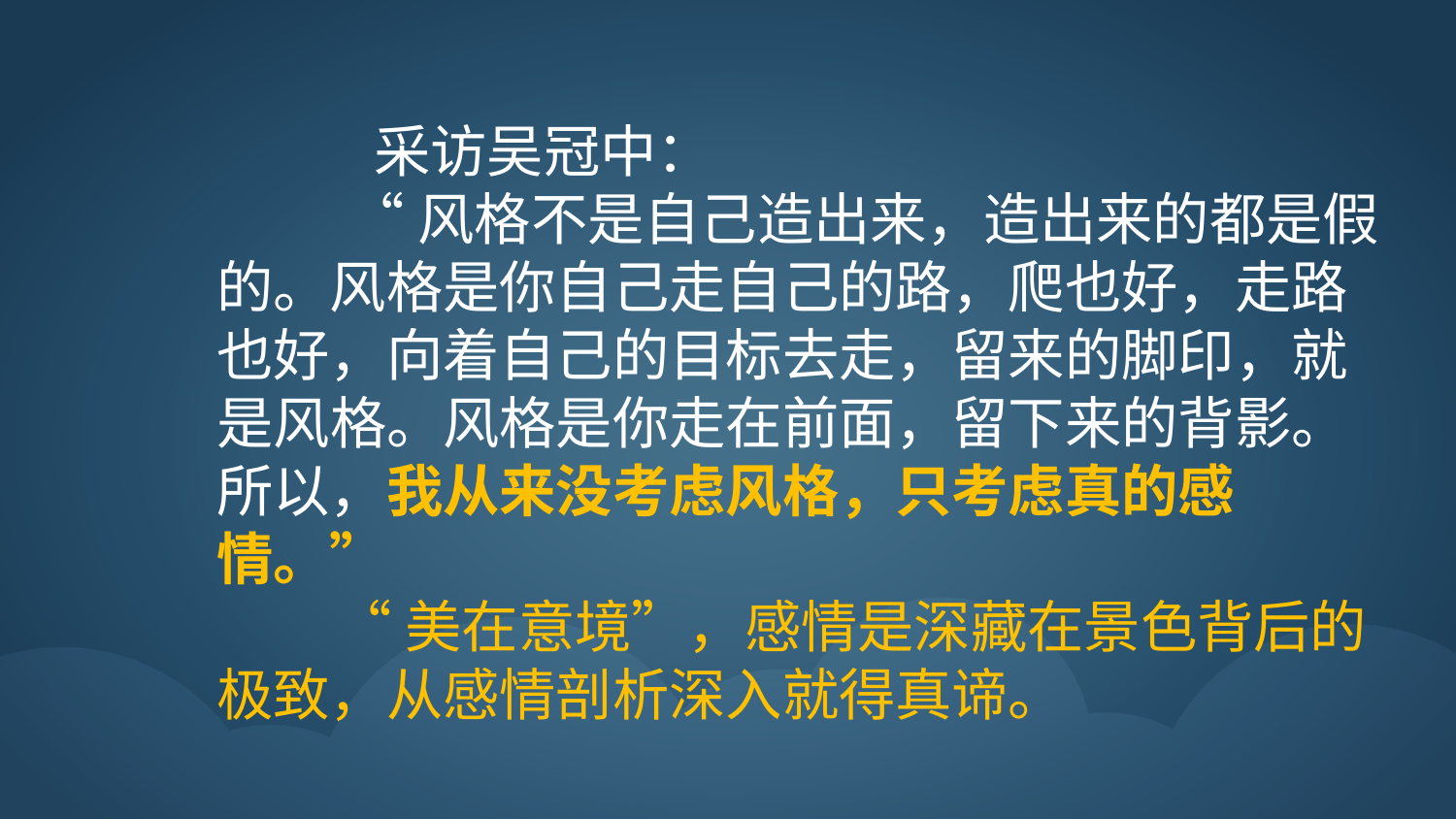

采访吴冠中：
       “风格不是自己造出来，造出来的都是假的。风格是你自己走自己的路，爬也好，走路也好，向着自己的目标去走，留来的脚印，就是风格。风格是你走在前面，留下来的背影。所以，我从来没考虑风格，只考虑真的感情。”
      “美在意境”，感情是深藏在景色背后的极致，从感情剖析深入就得真谛。